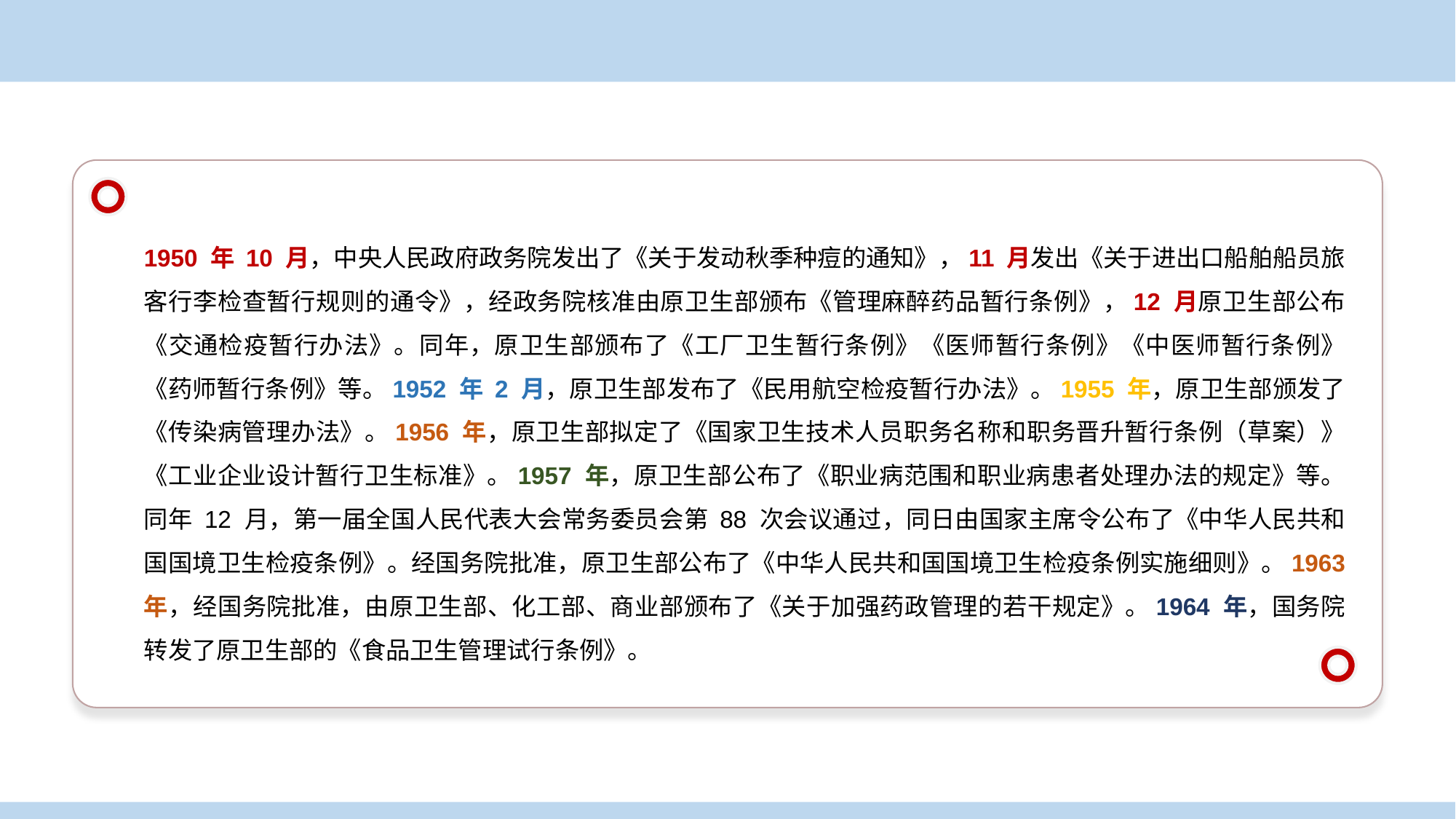

1950 年 10 月，中央人民政府政务院发出了《关于发动秋季种痘的通知》，11 月发出《关于进出口船舶船员旅客行李检查暂行规则的通令》，经政务院核准由原卫生部颁布《管理麻醉药品暂行条例》，12 月原卫生部公布《交通检疫暂行办法》。同年，原卫生部颁布了《工厂卫生暂行条例》《医师暂行条例》《中医师暂行条例》《药师暂行条例》等。1952 年 2 月，原卫生部发布了《民用航空检疫暂行办法》。1955 年，原卫生部颁发了《传染病管理办法》。1956 年，原卫生部拟定了《国家卫生技术人员职务名称和职务晋升暂行条例（草案）》《工业企业设计暂行卫生标准》。1957 年，原卫生部公布了《职业病范围和职业病患者处理办法的规定》等。同年 12 月，第一届全国人民代表大会常务委员会第 88 次会议通过，同日由国家主席令公布了《中华人民共和国国境卫生检疫条例》。经国务院批准，原卫生部公布了《中华人民共和国国境卫生检疫条例实施细则》。1963 年，经国务院批准，由原卫生部、化工部、商业部颁布了《关于加强药政管理的若干规定》。1964 年，国务院转发了原卫生部的《食品卫生管理试行条例》。